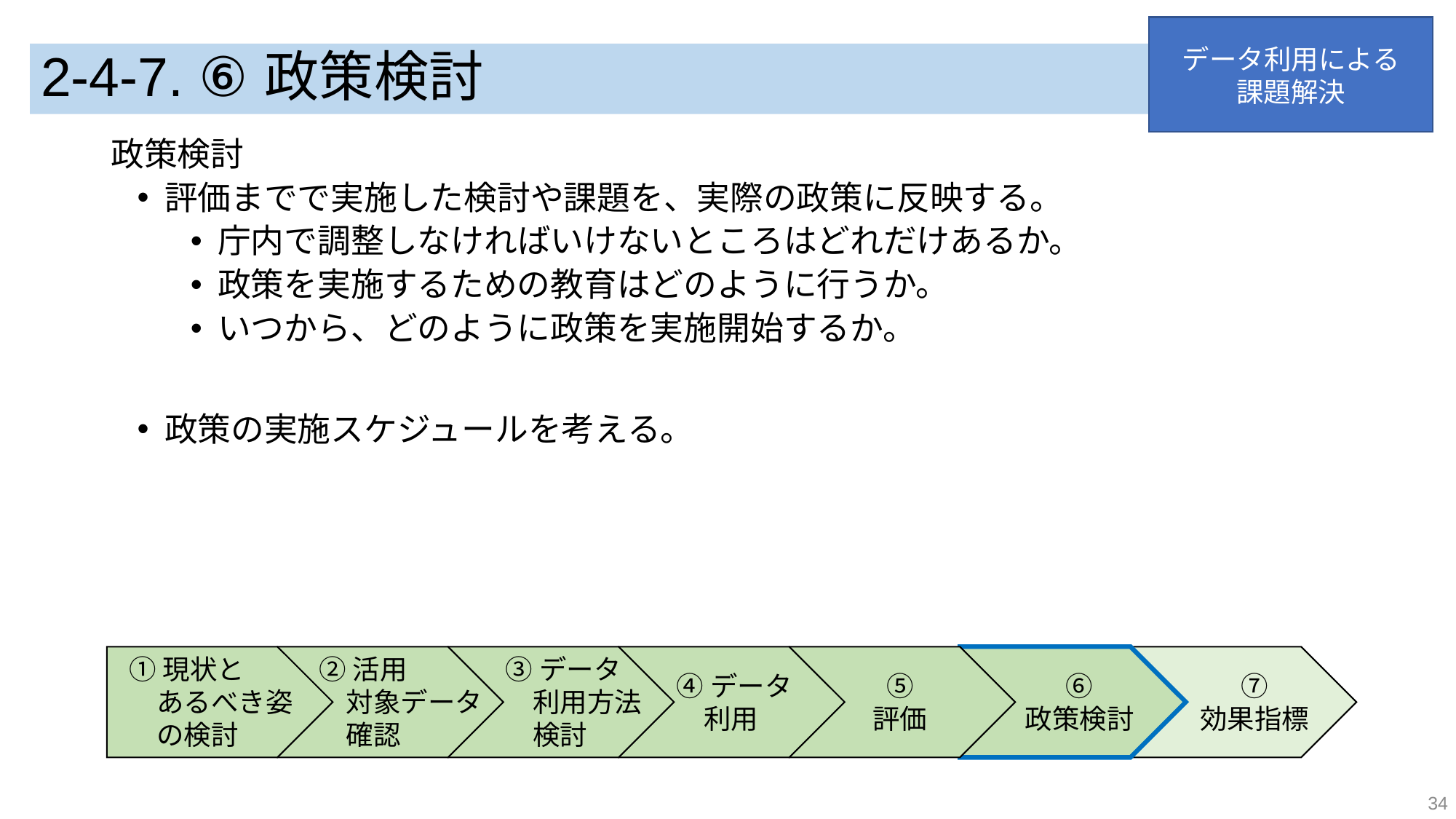

データ利用による
課題解決
# 2-4-7. ⑥政策検討
政策検討
評価までで実施した検討や課題を、実際の政策に反映する。
庁内で調整しなければいけないところはどれだけあるか。
政策を実施するための教育はどのように行うか。
いつから、どのように政策を実施開始するか。

政策の実施スケジュールを考える。

①現状と
　あるべき姿
　の検討
②活用
　対象データ
　確認
③データ
　利用方法
　検討
④データ
　利用
⑤
評価
⑥
政策検討
⑦
効果指標
34